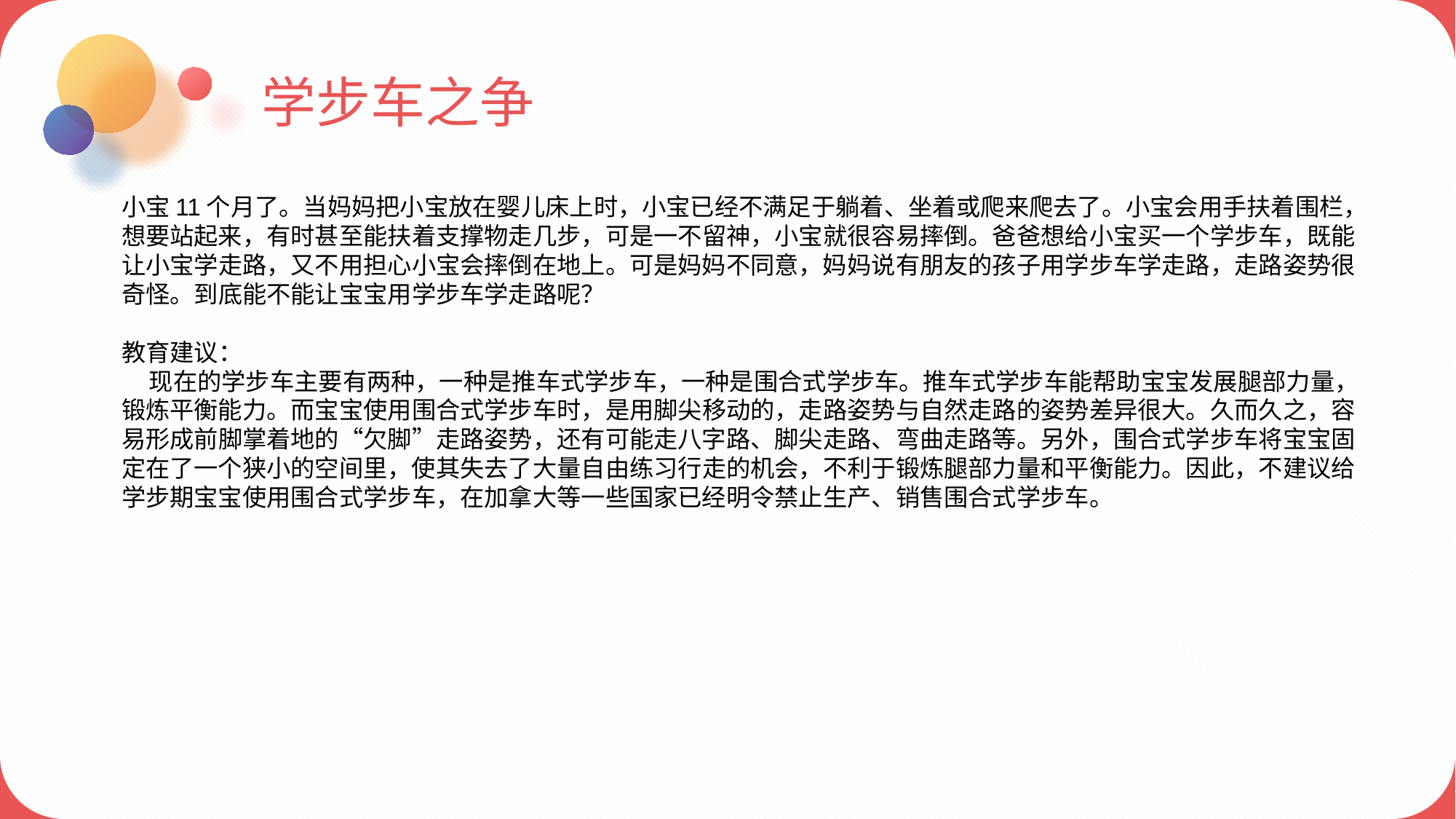

学步车之争
小宝11个月了。当妈妈把小宝放在婴儿床上时，小宝已经不满足于躺着、坐着或爬来爬去了。小宝会用手扶着围栏，想要站起来，有时甚至能扶着支撑物走几步，可是一不留神，小宝就很容易摔倒。爸爸想给小宝买一个学步车，既能让小宝学走路，又不用担心小宝会摔倒在地上。可是妈妈不同意，妈妈说有朋友的孩子用学步车学走路，走路姿势很奇怪。到底能不能让宝宝用学步车学走路呢？

教育建议：
    现在的学步车主要有两种，一种是推车式学步车，一种是围合式学步车。推车式学步车能帮助宝宝发展腿部力量，锻炼平衡能力。而宝宝使用围合式学步车时，是用脚尖移动的，走路姿势与自然走路的姿势差异很大。久而久之，容易形成前脚掌着地的“欠脚”走路姿势，还有可能走八字路、脚尖走路、弯曲走路等。另外，围合式学步车将宝宝固定在了一个狭小的空间里，使其失去了大量自由练习行走的机会，不利于锻炼腿部力量和平衡能力。因此，不建议给学步期宝宝使用围合式学步车，在加拿大等一些国家已经明令禁止生产、销售围合式学步车。